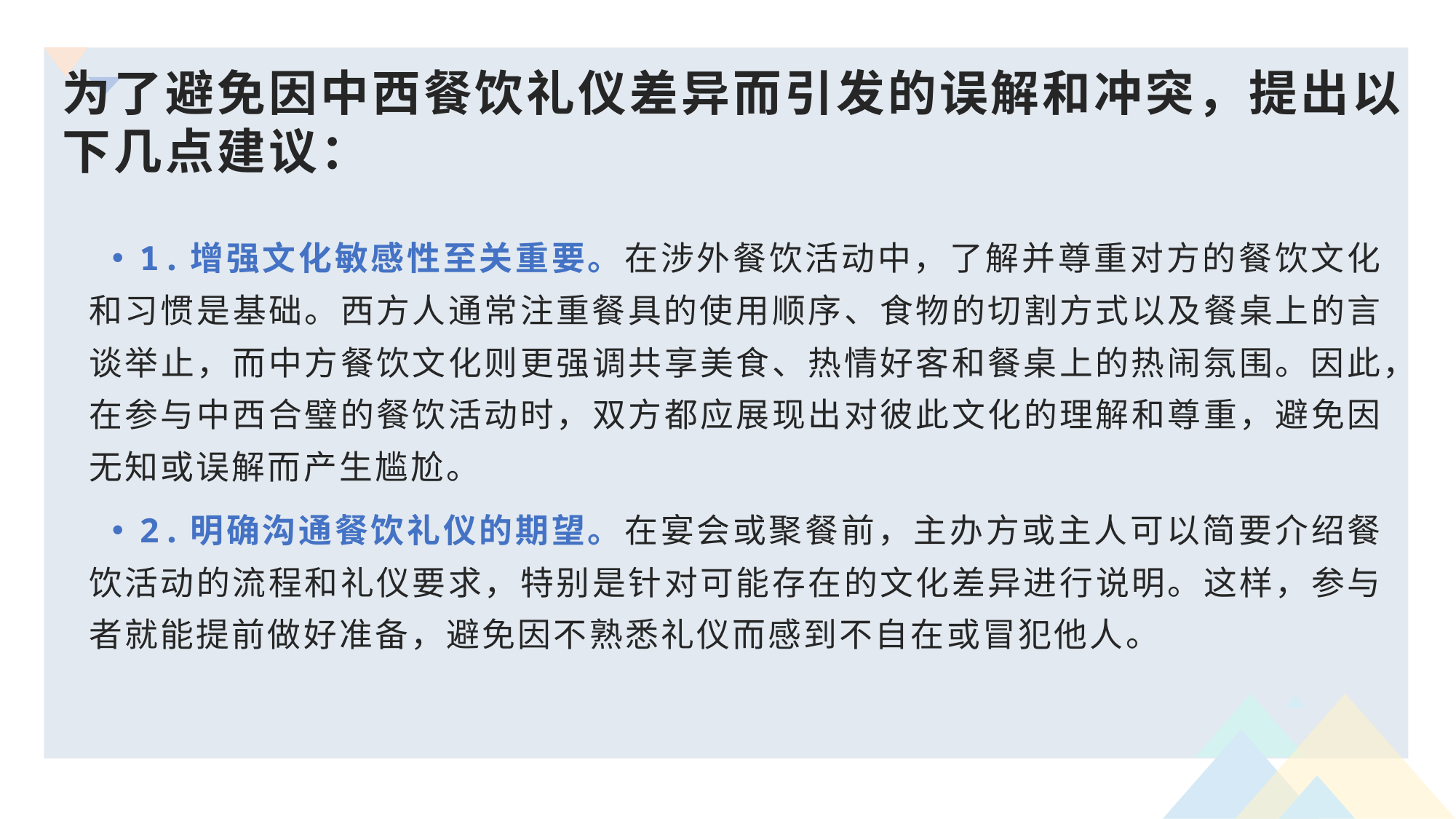

# 为了避免因中西餐饮礼仪差异而引发的误解和冲突，提出以下几点建议：
1.增强文化敏感性至关重要。在涉外餐饮活动中，了解并尊重对方的餐饮文化和习惯是基础。西方人通常注重餐具的使用顺序、食物的切割方式以及餐桌上的言谈举止，而中方餐饮文化则更强调共享美食、热情好客和餐桌上的热闹氛围。因此，在参与中西合璧的餐饮活动时，双方都应展现出对彼此文化的理解和尊重，避免因无知或误解而产生尴尬。
2.明确沟通餐饮礼仪的期望。在宴会或聚餐前，主办方或主人可以简要介绍餐饮活动的流程和礼仪要求，特别是针对可能存在的文化差异进行说明。这样，参与者就能提前做好准备，避免因不熟悉礼仪而感到不自在或冒犯他人。